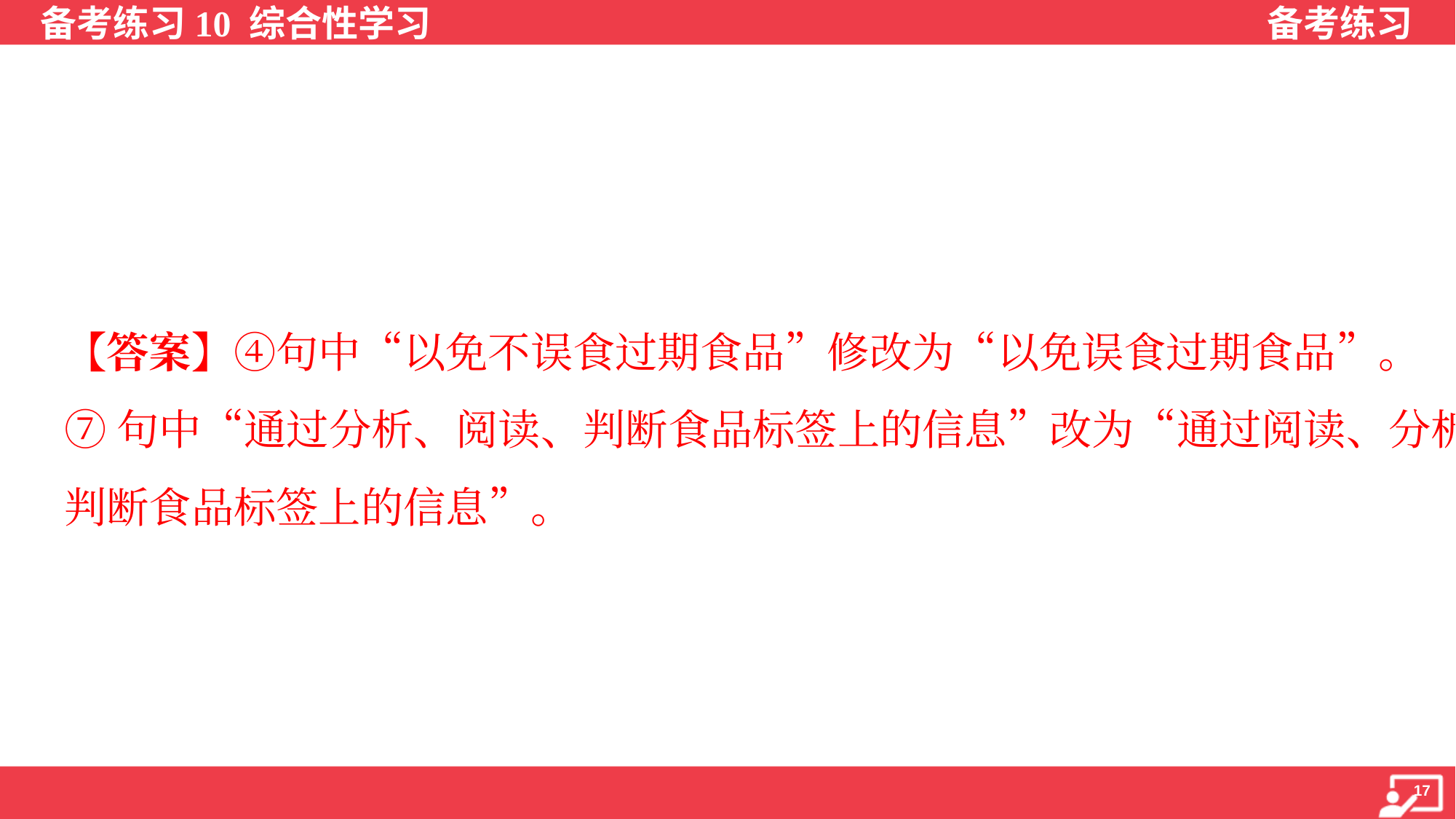

【答案】④句中“以免不误食过期食品”修改为“以免误食过期食品”。
⑦句中“通过分析、阅读、判断食品标签上的信息”改为“通过阅读、分析、
判断食品标签上的信息”。